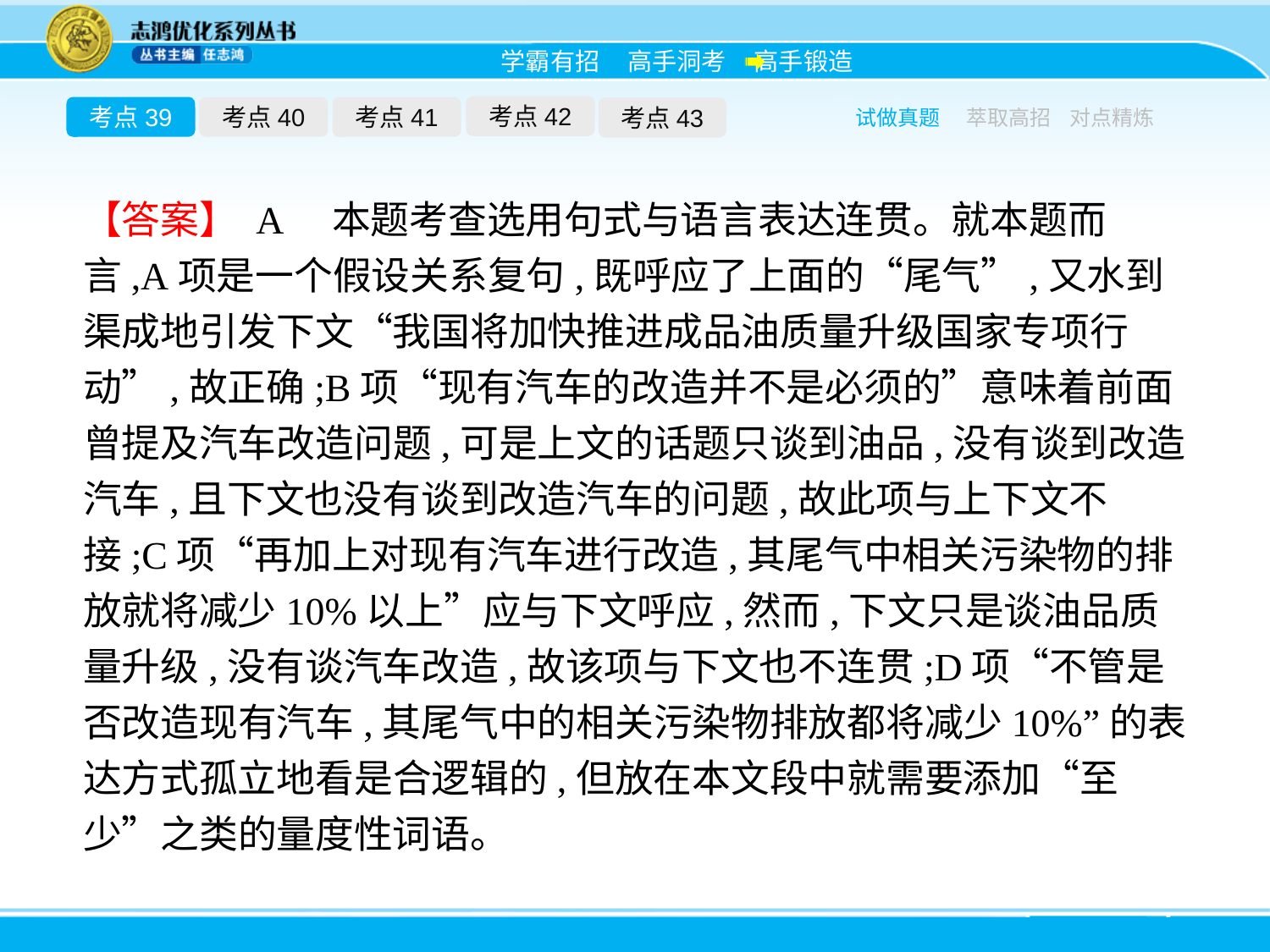

考点42
考点39
考点40
考点41
考点43
试做真题
萃取高招
对点精炼
【答案】 A　本题考查选用句式与语言表达连贯。就本题而言,A项是一个假设关系复句,既呼应了上面的“尾气”,又水到渠成地引发下文“我国将加快推进成品油质量升级国家专项行动”,故正确;B项“现有汽车的改造并不是必须的”意味着前面曾提及汽车改造问题,可是上文的话题只谈到油品,没有谈到改造汽车,且下文也没有谈到改造汽车的问题,故此项与上下文不接;C项“再加上对现有汽车进行改造,其尾气中相关污染物的排放就将减少10%以上”应与下文呼应,然而,下文只是谈油品质量升级,没有谈汽车改造,故该项与下文也不连贯;D项“不管是否改造现有汽车,其尾气中的相关污染物排放都将减少10%”的表达方式孤立地看是合逻辑的,但放在本文段中就需要添加“至少”之类的量度性词语。